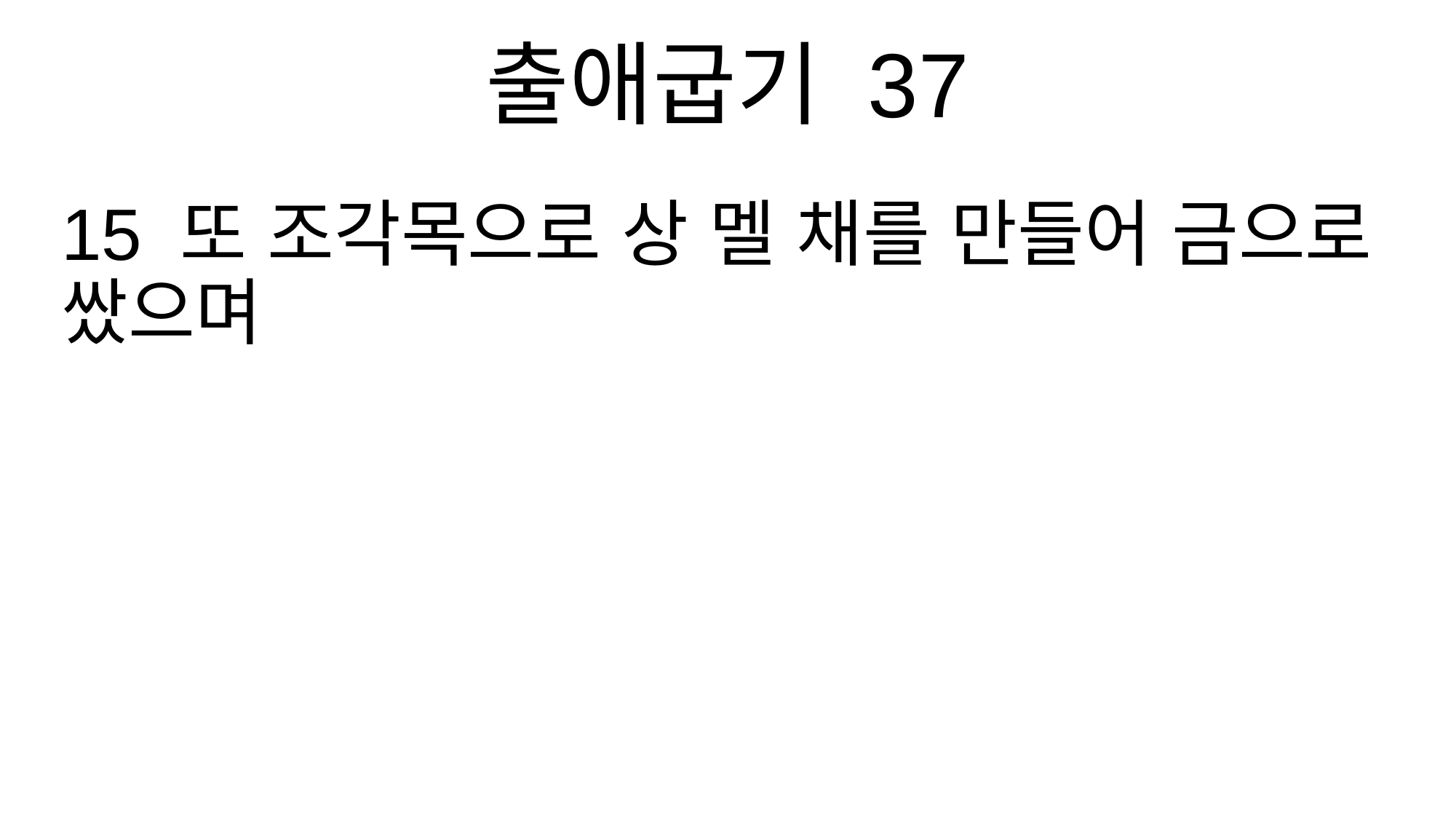

출애굽기 37
15 또 조각목으로 상 멜 채를 만들어 금으로 쌌으며